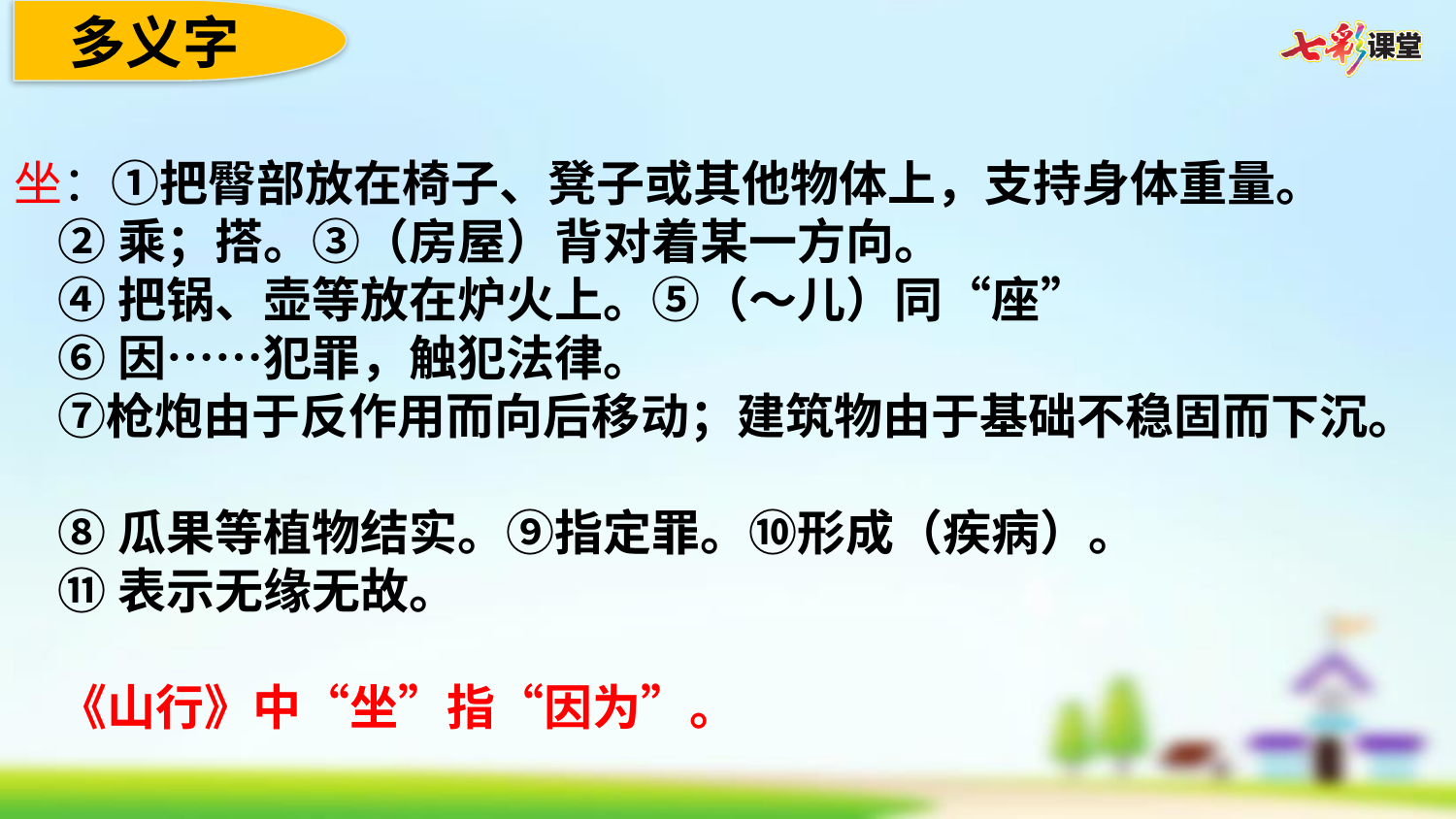

多义字
坐：①把臀部放在椅子、凳子或其他物体上，支持身体重量。
    ②乘；搭。③（房屋）背对着某一方向。
    ④把锅、壶等放在炉火上。⑤（～儿）同“座”
    ⑥因……犯罪，触犯法律。
    ⑦枪炮由于反作用而向后移动；建筑物由于基础不稳固而下沉。
    ⑧瓜果等植物结实。⑨指定罪。⑩形成（疾病）。
    ⑪表示无缘无故。

   《山行》中“坐”指“因为”。